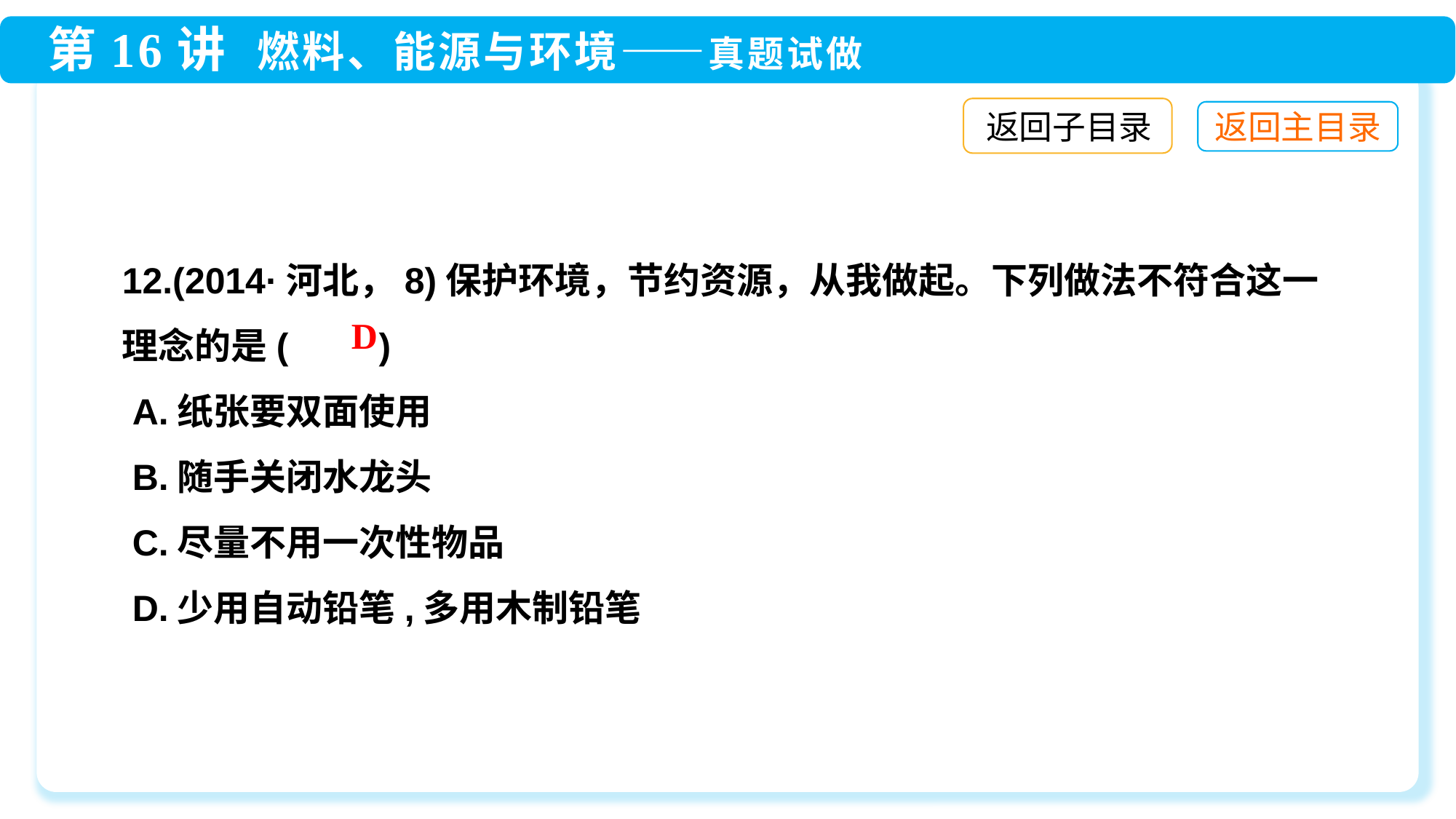

返回子目录

12.(2014·河北，8)保护环境，节约资源，从我做起。下列做法不符合这一理念的是(　　)
 A.纸张要双面使用
 B.随手关闭水龙头
 C.尽量不用一次性物品
 D.少用自动铅笔,多用木制铅笔
D